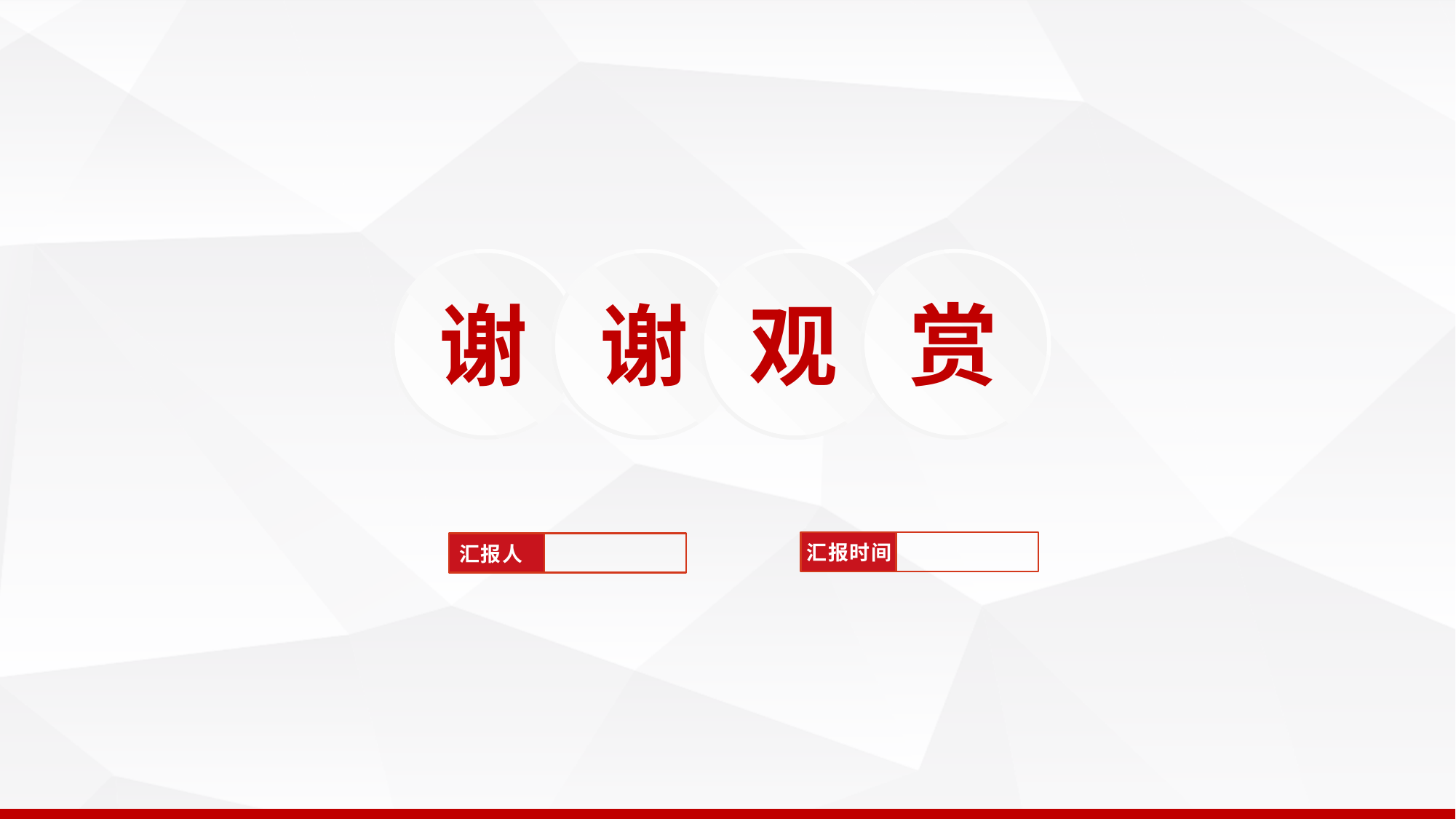

谢
谢
观
赏

汇报时间
汇报人
延时符